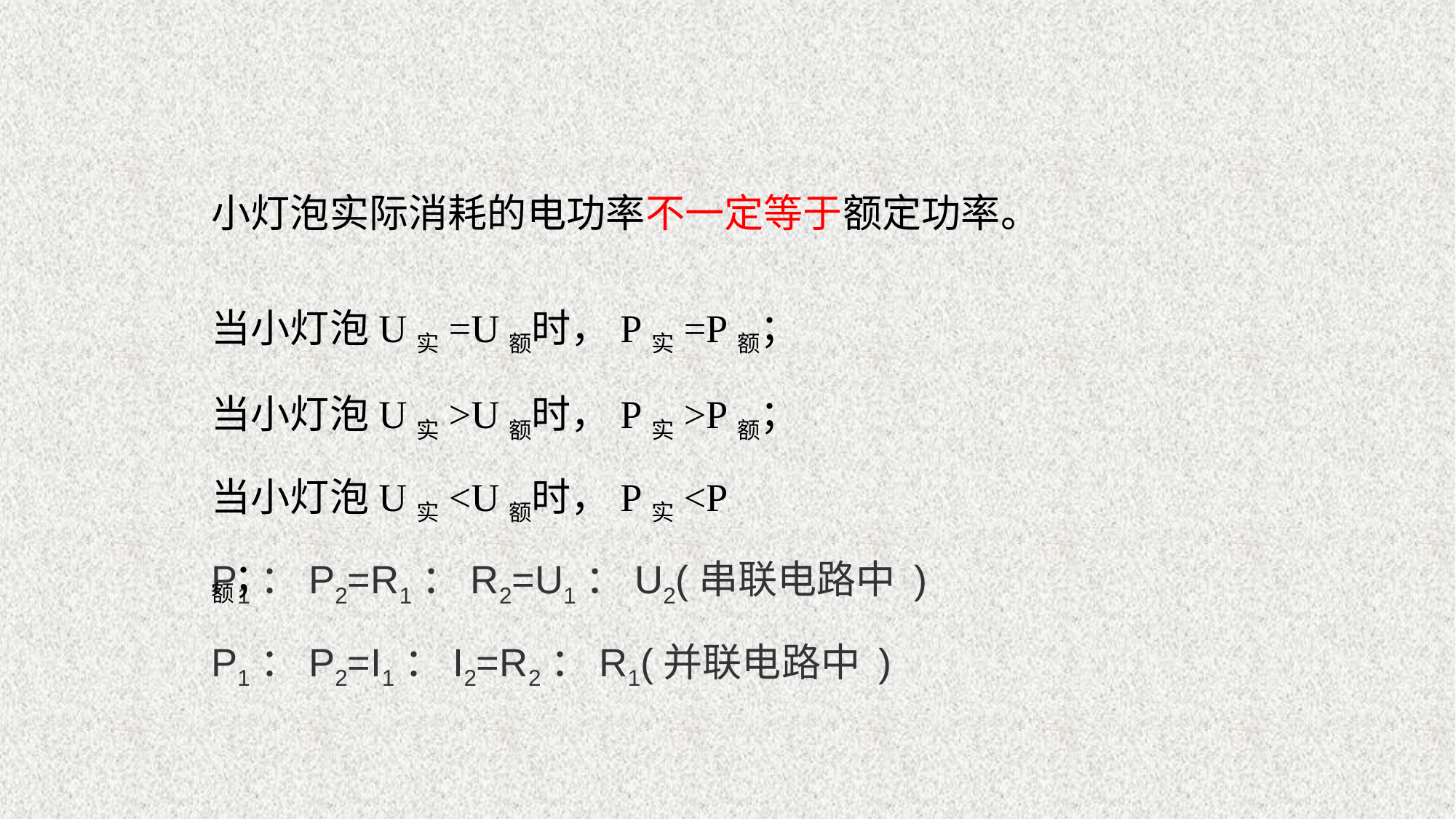

小灯泡实际消耗的电功率不一定等于额定功率。
当小灯泡U实=U额时，P实=P额；
当小灯泡U实>U额时，P实>P额；
当小灯泡U实<U额时，P实<P额；
P1：P2=R1：R2=U1：U2(串联电路中 )
P1：P2=I1：I2=R2：R1(并联电路中 )